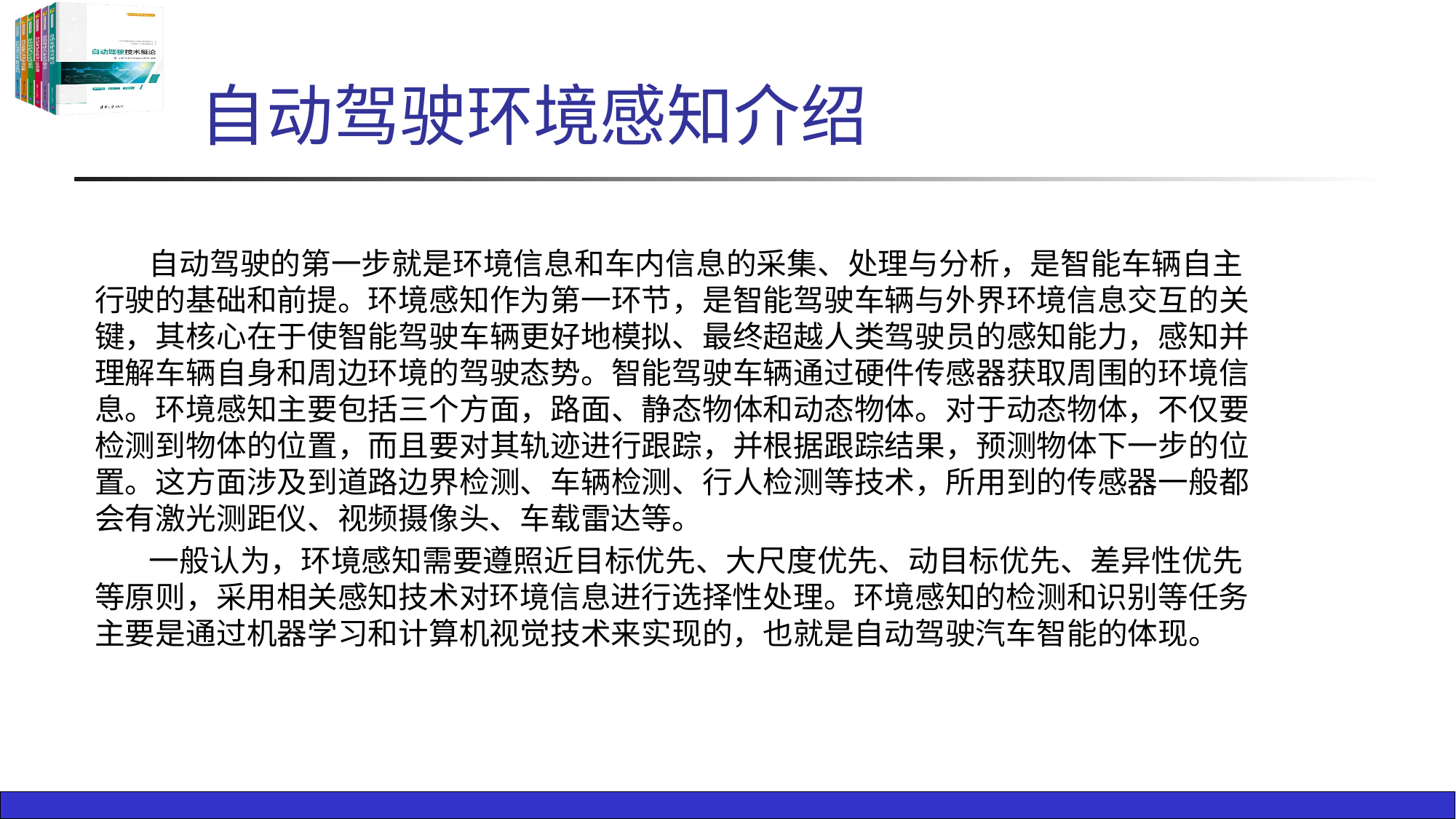

# 自动驾驶环境感知介绍
       自动驾驶的第一步就是环境信息和车内信息的采集、处理与分析，是智能车辆自主行驶的基础和前提。环境感知作为第一环节，是智能驾驶车辆与外界环境信息交互的关键，其核心在于使智能驾驶车辆更好地模拟、最终超越人类驾驶员的感知能力，感知并理解车辆自身和周边环境的驾驶态势。智能驾驶车辆通过硬件传感器获取周围的环境信息。环境感知主要包括三个方面，路面、静态物体和动态物体。对于动态物体，不仅要检测到物体的位置，而且要对其轨迹进行跟踪，并根据跟踪结果，预测物体下一步的位置。这方面涉及到道路边界检测、车辆检测、行人检测等技术，所用到的传感器一般都会有激光测距仪、视频摄像头、车载雷达等。
       一般认为，环境感知需要遵照近目标优先、大尺度优先、动目标优先、差异性优先等原则，采用相关感知技术对环境信息进行选择性处理。环境感知的检测和识别等任务主要是通过机器学习和计算机视觉技术来实现的，也就是自动驾驶汽车智能的体现。